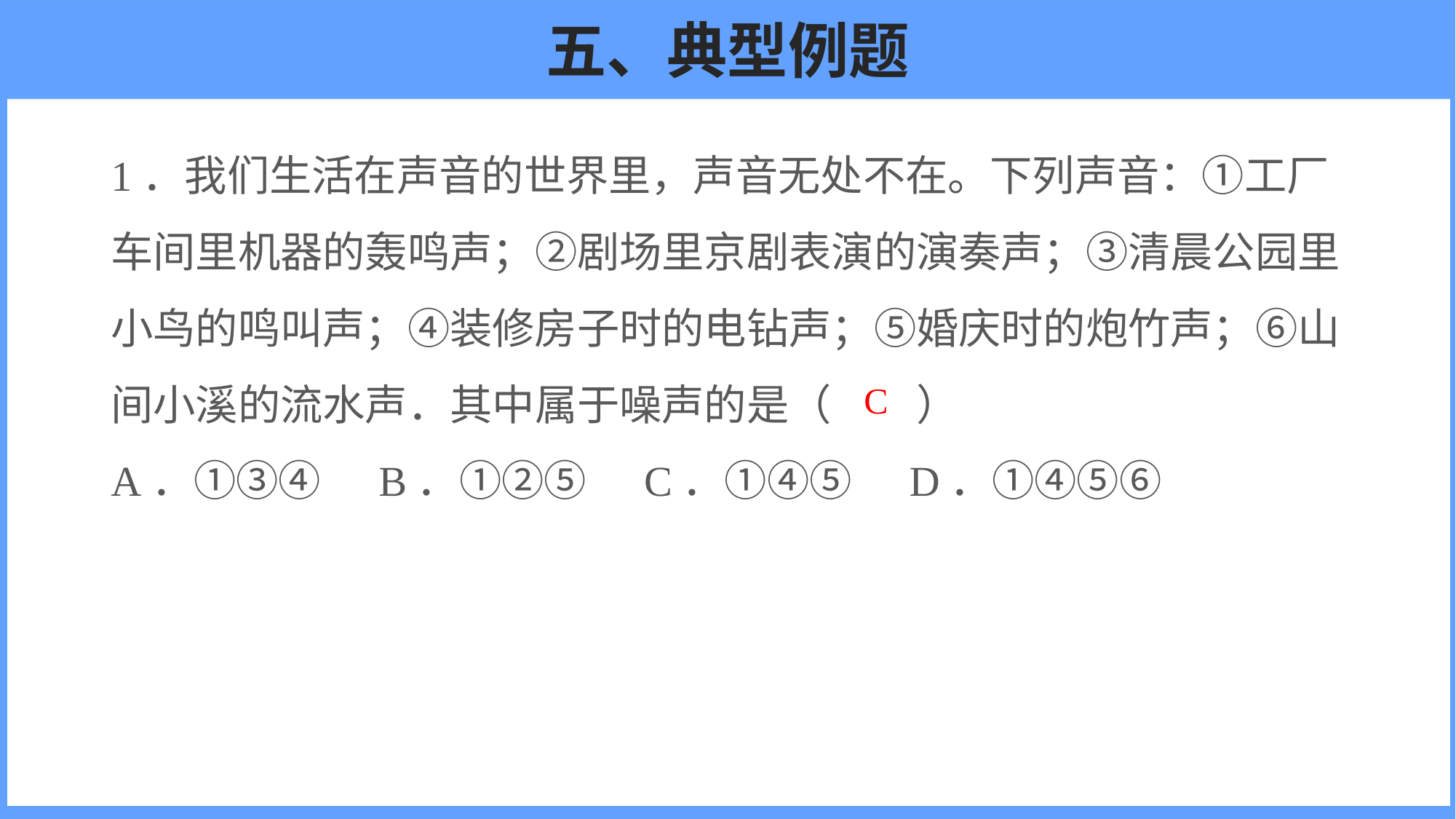

# 五、典型例题
1．我们生活在声音的世界里，声音无处不在。下列声音：①工厂车间里机器的轰鸣声；②剧场里京剧表演的演奏声；③清晨公园里小鸟的鸣叫声；④装修房子时的电钻声；⑤婚庆时的炮竹声；⑥山间小溪的流水声．其中属于噪声的是（　　）
A．①③④     B．①②⑤     C．①④⑤     D．①④⑤⑥
C